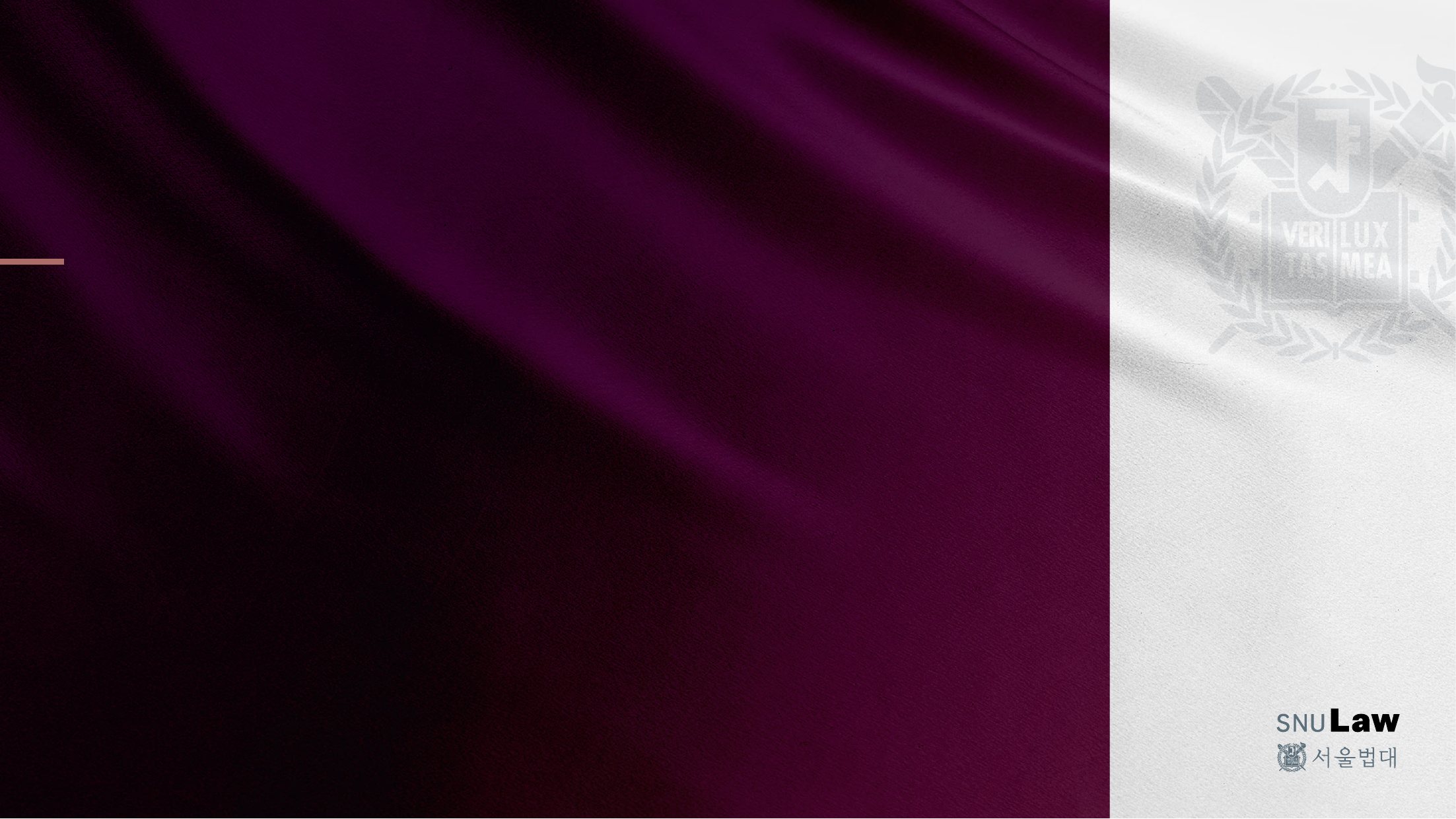

OOOOOO 사업
타이틀 텍스트를 입력해주세요
2021. 00. 00
OOO 교수님